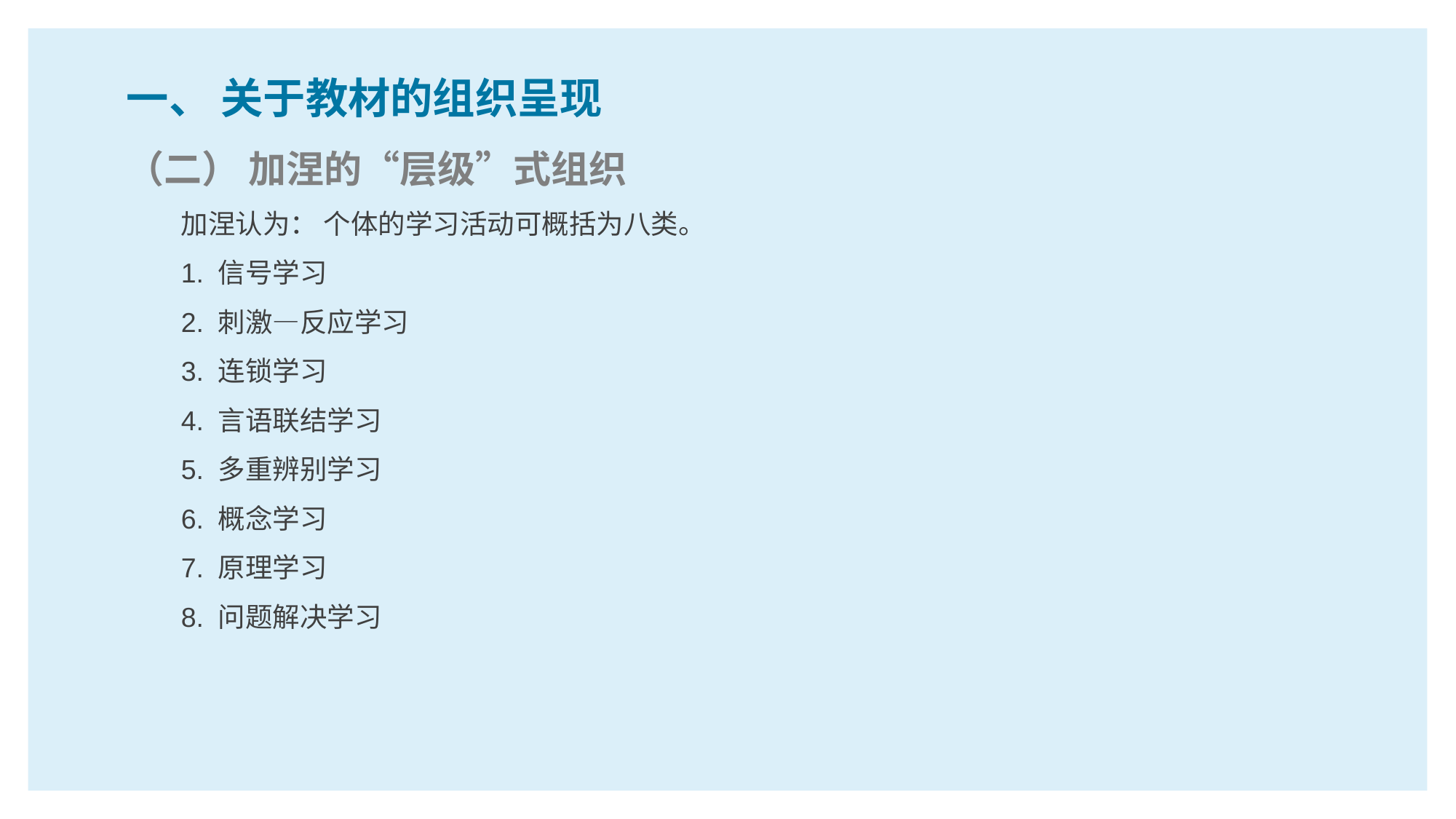

一、 关于教材的组织呈现
（二） 加涅的“层级”式组织
加涅认为： 个体的学习活动可概括为八类。
1. 信号学习
2. 刺激—反应学习
3. 连锁学习
4. 言语联结学习
5. 多重辨别学习
6. 概念学习
7. 原理学习
8. 问题解决学习